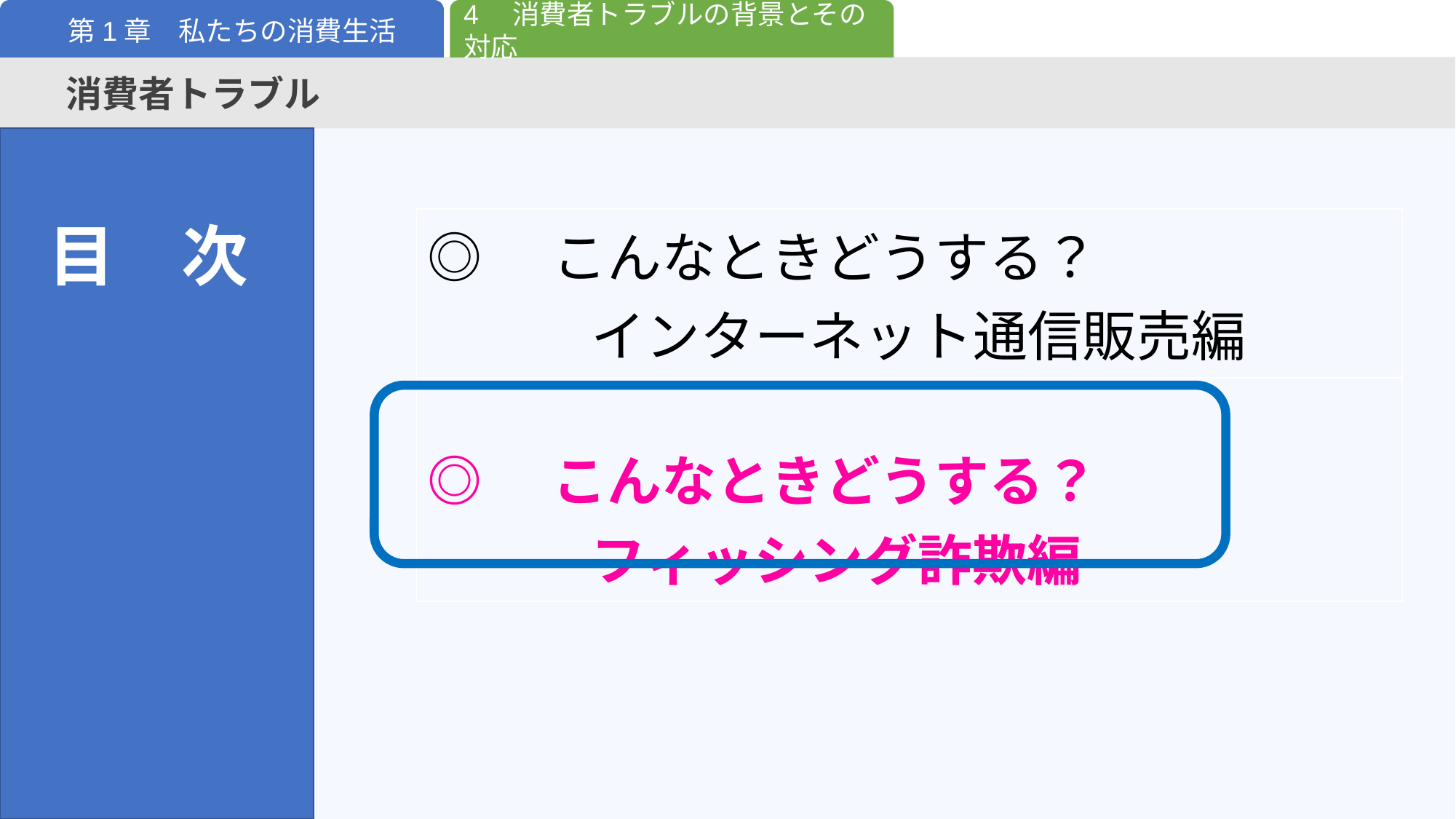

4　消費者トラブルの背景とその対応
第1章　私たちの消費生活
消費者トラブル

目　次
| ◎　こんなときどうする？ 　　　インターネット通信販売編 |
| --- |
| ◎　こんなときどうする？ 　　　フィッシング詐欺編 |